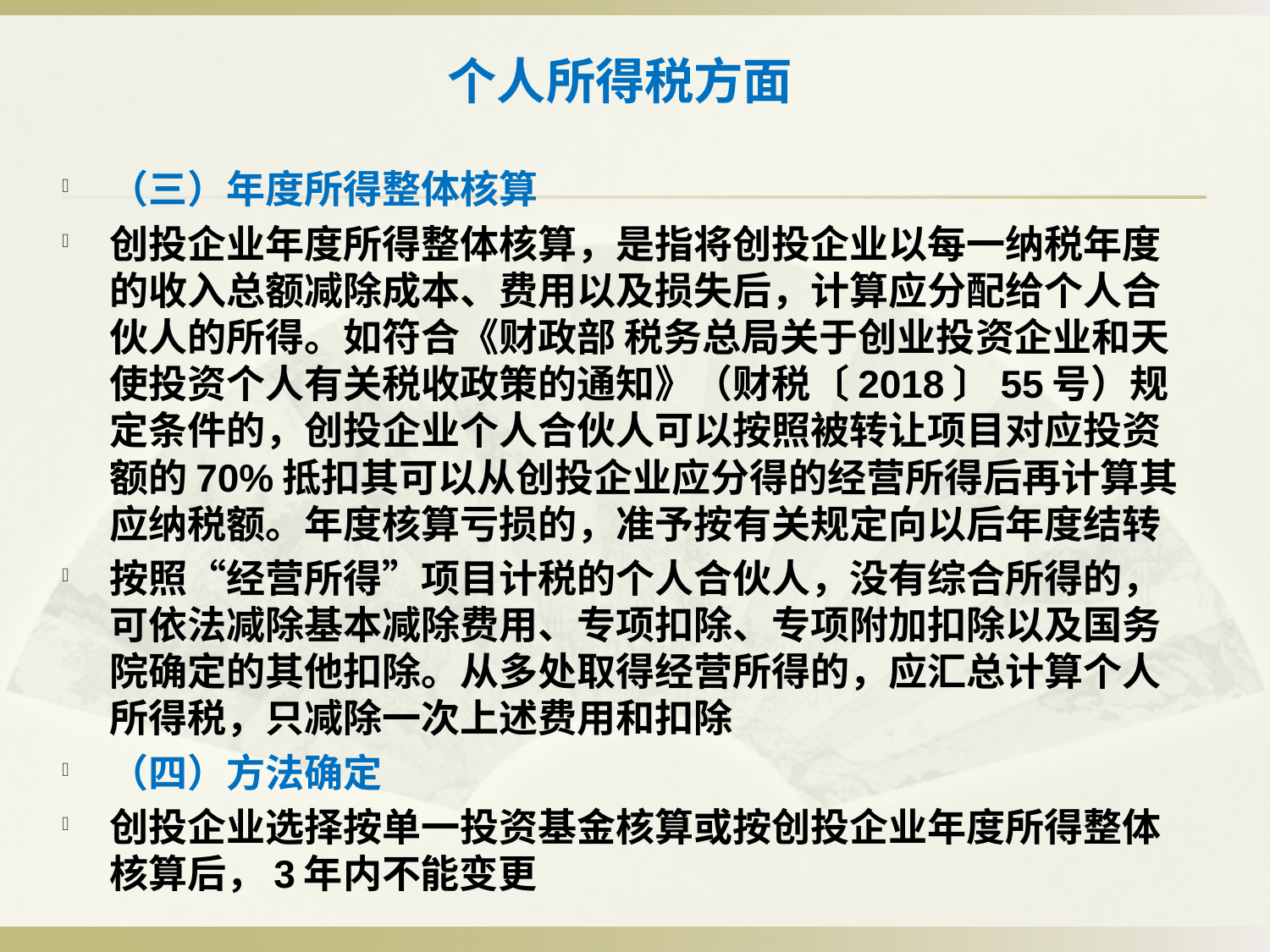

# 个人所得税方面
（三）年度所得整体核算
创投企业年度所得整体核算，是指将创投企业以每一纳税年度的收入总额减除成本、费用以及损失后，计算应分配给个人合伙人的所得。如符合《财政部 税务总局关于创业投资企业和天使投资个人有关税收政策的通知》（财税〔2018〕55号）规定条件的，创投企业个人合伙人可以按照被转让项目对应投资额的70%抵扣其可以从创投企业应分得的经营所得后再计算其应纳税额。年度核算亏损的，准予按有关规定向以后年度结转
按照“经营所得”项目计税的个人合伙人，没有综合所得的，可依法减除基本减除费用、专项扣除、专项附加扣除以及国务院确定的其他扣除。从多处取得经营所得的，应汇总计算个人所得税，只减除一次上述费用和扣除
（四）方法确定
创投企业选择按单一投资基金核算或按创投企业年度所得整体核算后，3年内不能变更